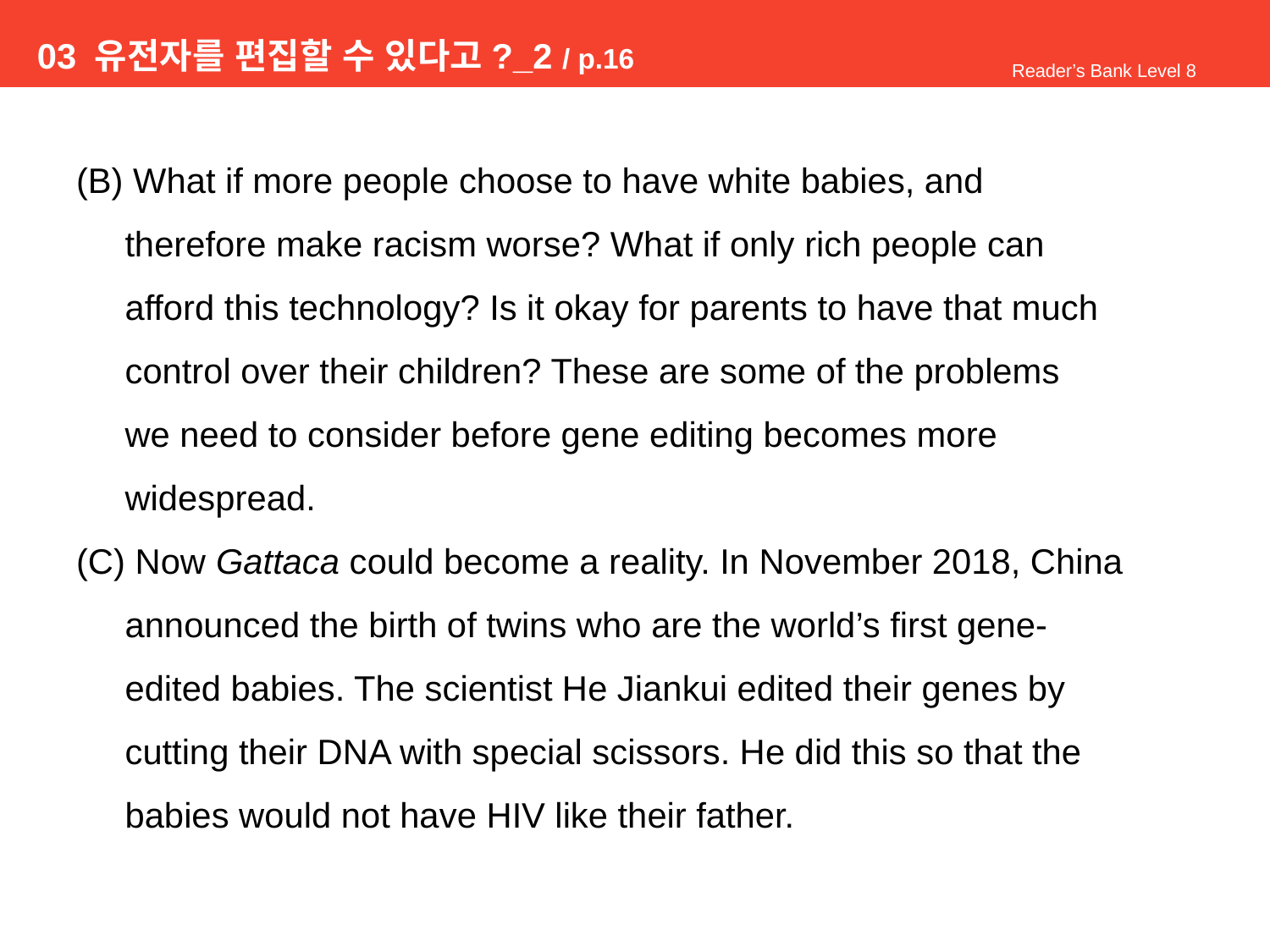

# 03 유전자를 편집할 수 있다고?_2 / p.16
Reader’s Bank Level 8
(B) What if more people choose to have white babies, and
     therefore make racism worse? What if only rich people can
     afford this technology? Is it okay for parents to have that much
     control over their children? These are some of the problems
     we need to consider before gene editing becomes more
     widespread.
(C) Now Gattaca could become a reality. In November 2018, China
     announced the birth of twins who are the world’s first gene-
     edited babies. The scientist He Jiankui edited their genes by
     cutting their DNA with special scissors. He did this so that the
     babies would not have HIV like their father.